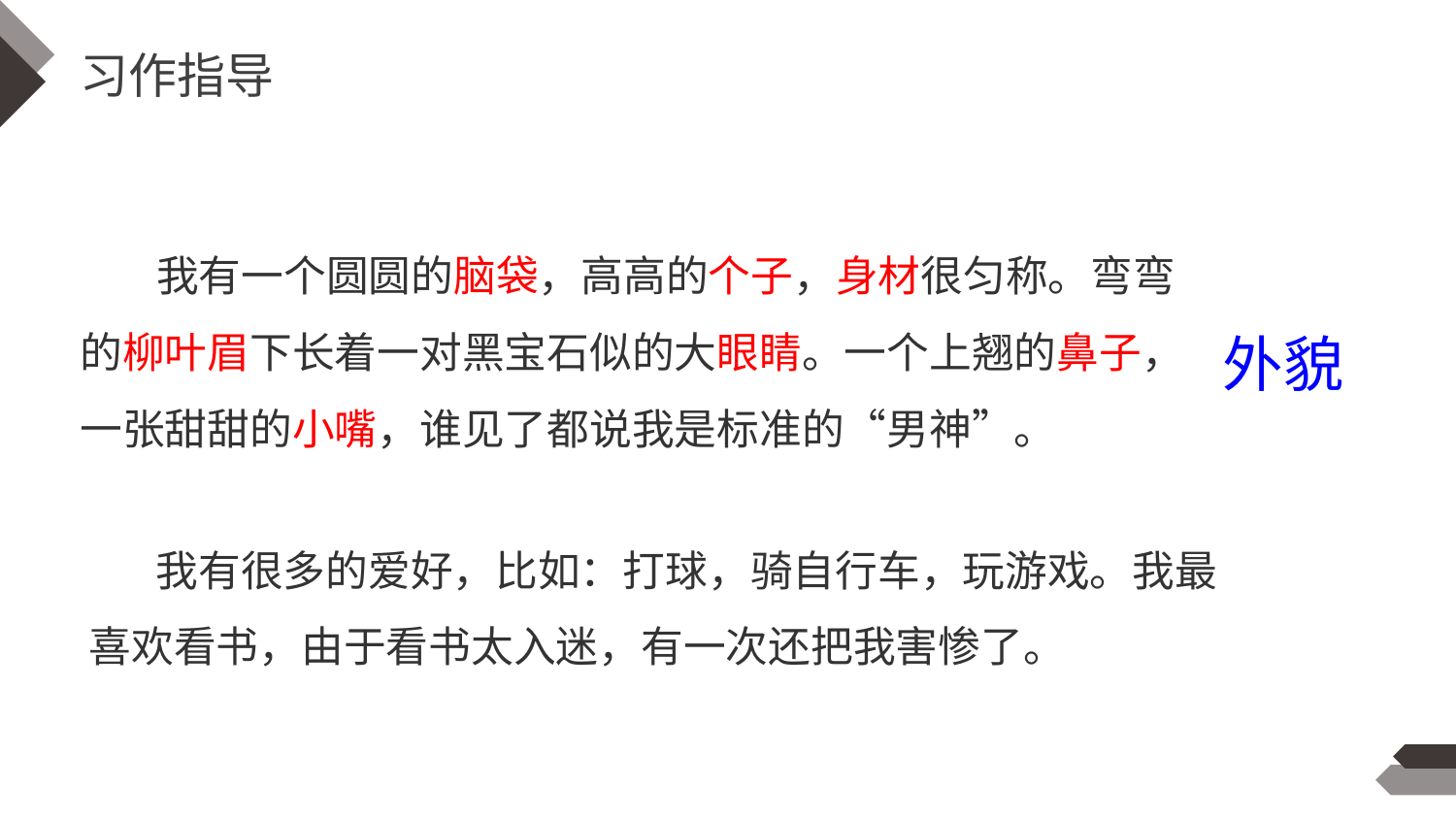

习作指导
       我有一个圆圆的脑袋，高高的个子，身材很匀称。弯弯的柳叶眉下长着一对黑宝石似的大眼睛。一个上翘的鼻子，一张甜甜的小嘴，谁见了都说我是标准的“男神”。
外貌
      我有很多的爱好，比如：打球，骑自行车，玩游戏。我最喜欢看书，由于看书太入迷，有一次还把我害惨了。